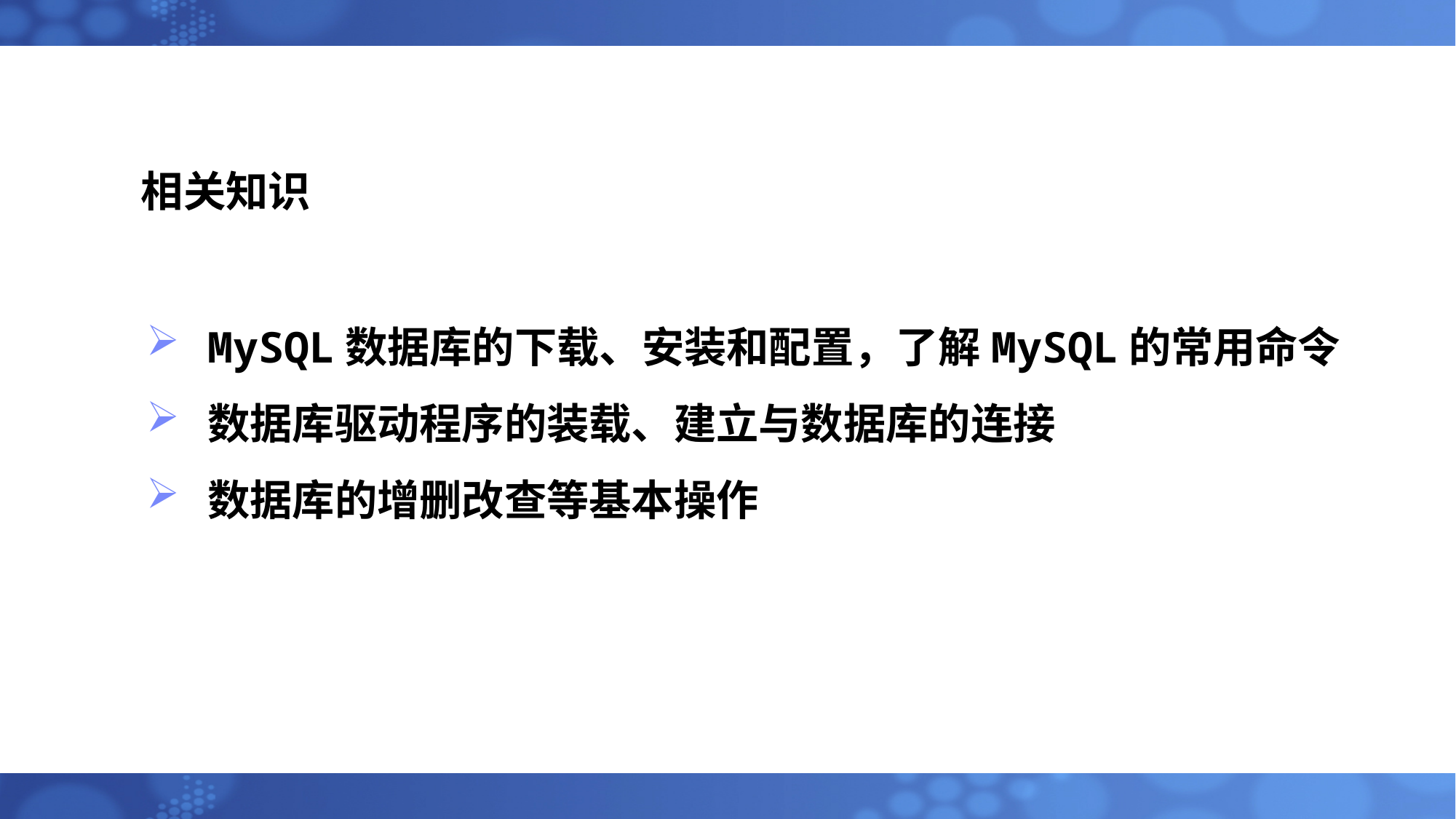

相关知识
MySQL数据库的下载、安装和配置，了解MySQL的常用命令
数据库驱动程序的装载、建立与数据库的连接
数据库的增删改查等基本操作